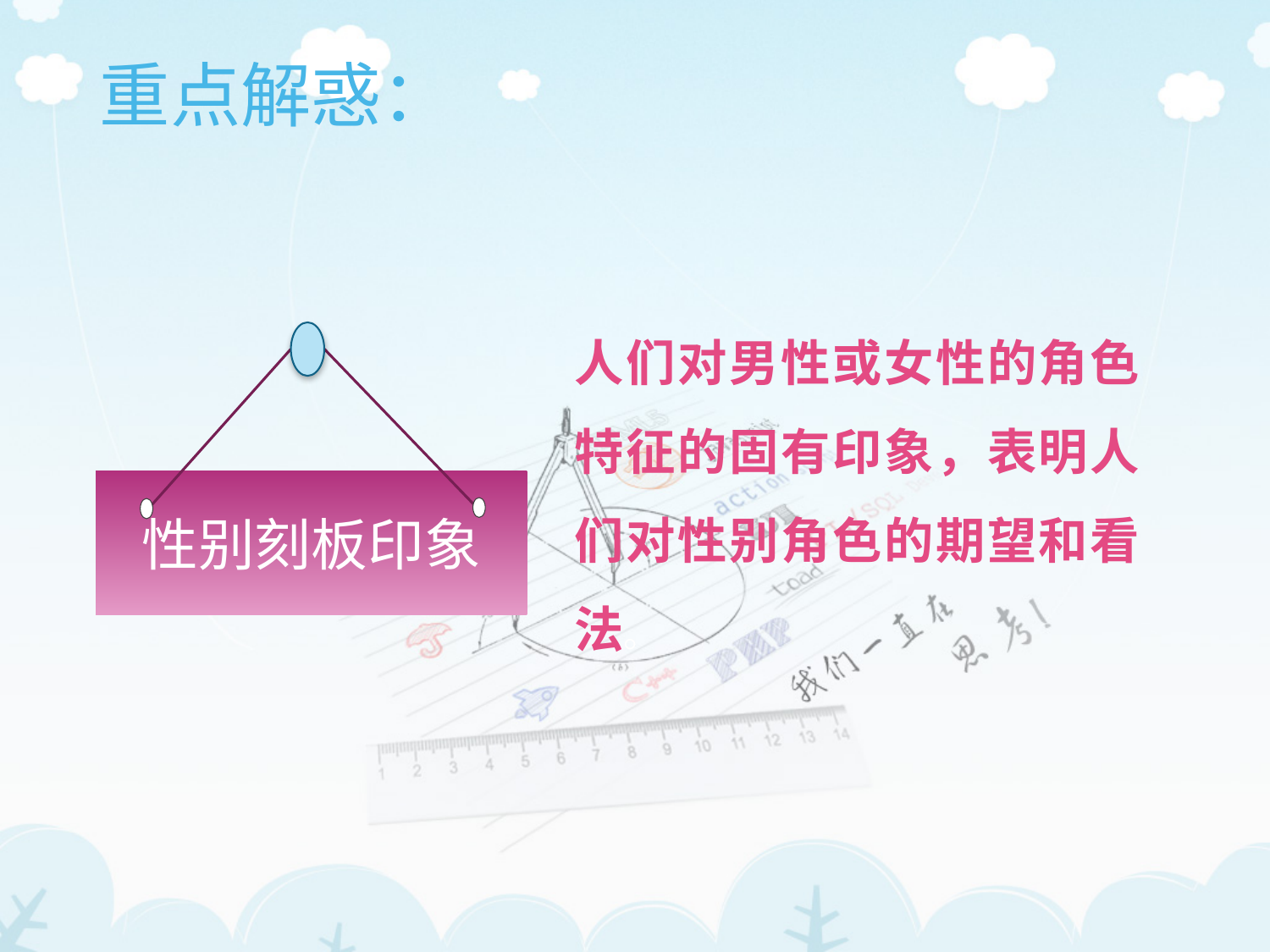

重点解惑：
人们对男性或女性的角色特征的固有印象，表明人们对性别角色的期望和看法。

性别刻板印象